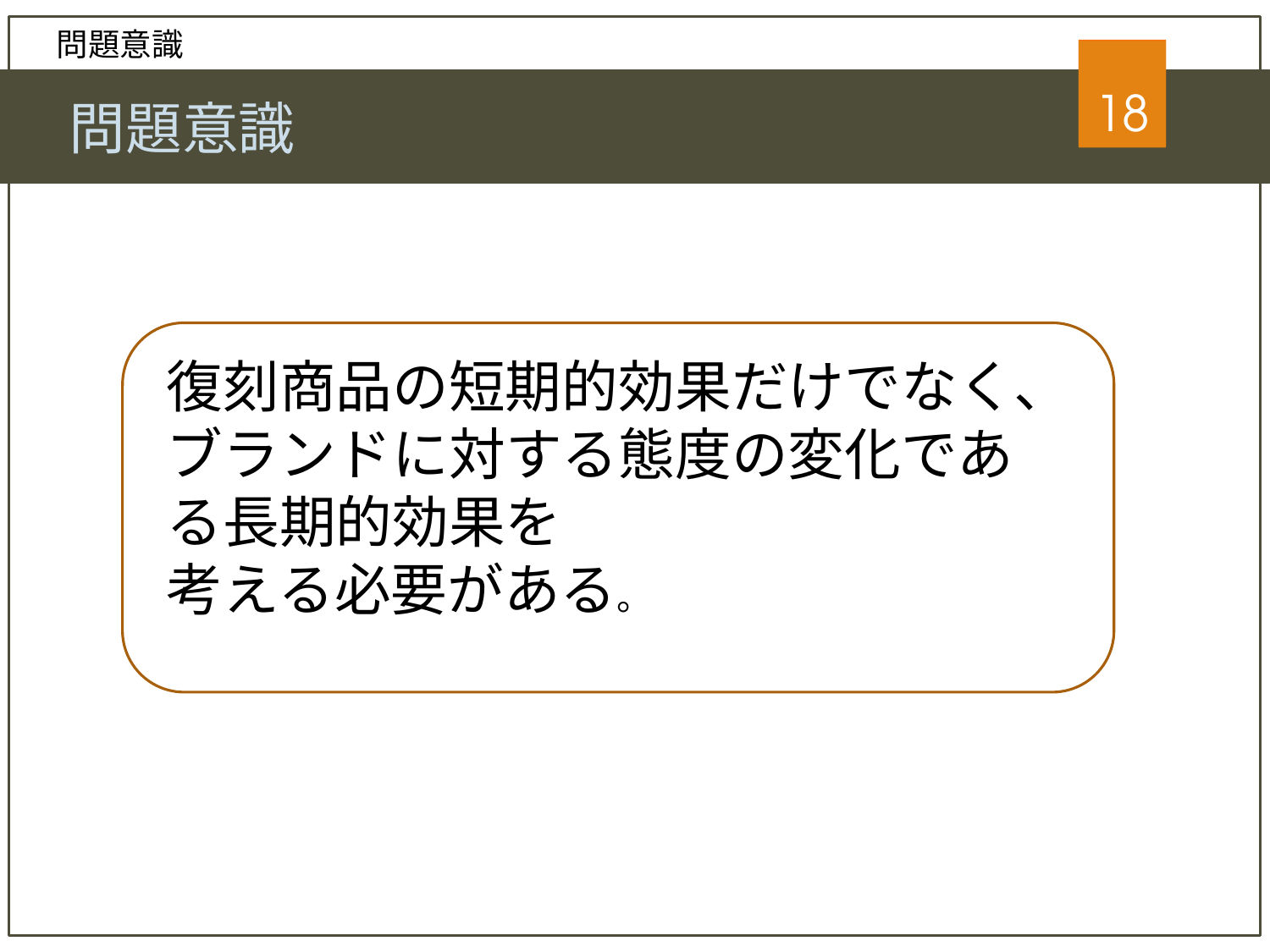

問題意識
18
18
　問題意識

復刻商品の短期的効果だけでなく、
ブランドに対する態度の変化である長期的効果を
考える必要がある。